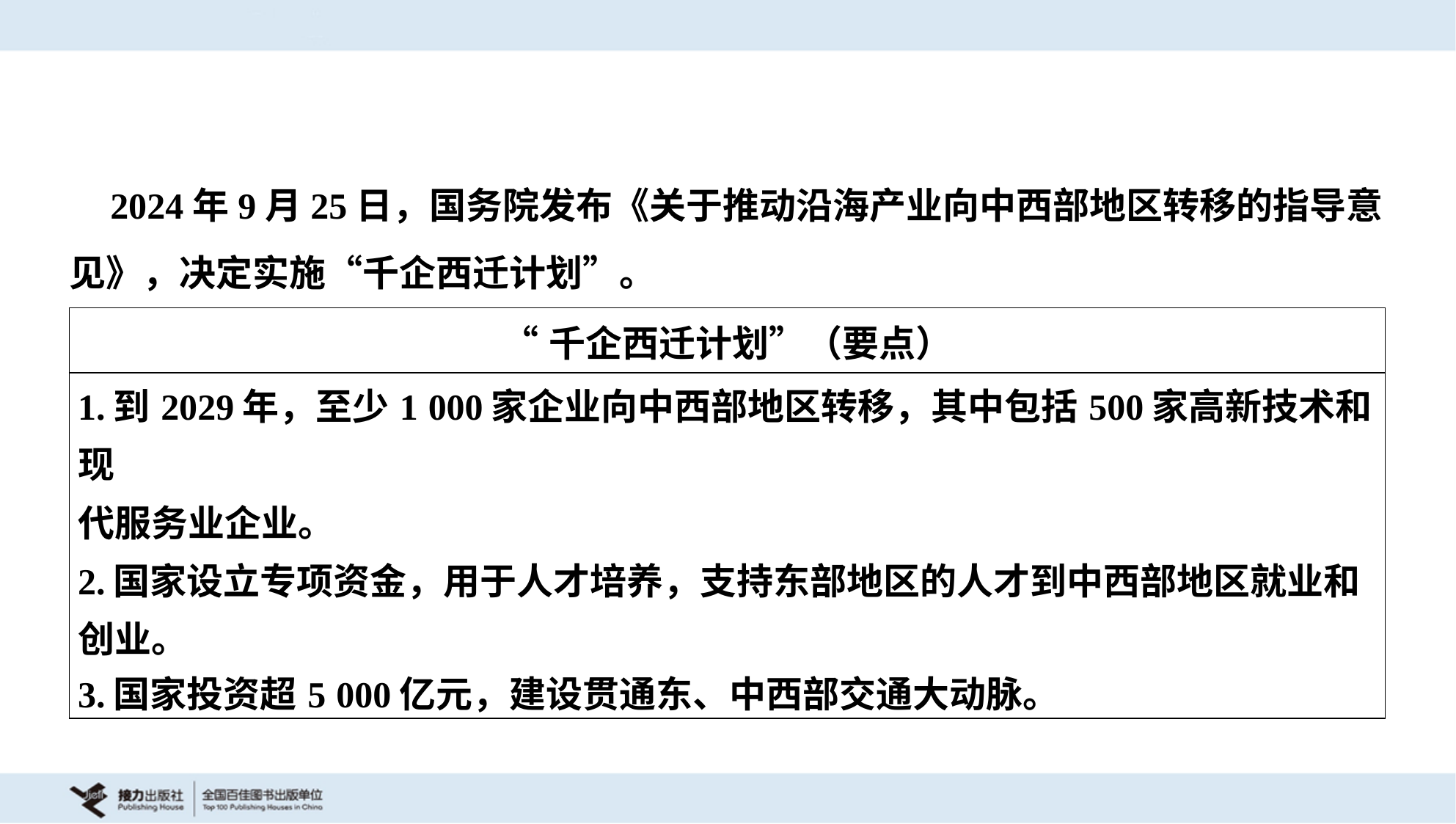

2024年9月25日，国务院发布《关于推动沿海产业向中西部地区转移的指导意
见》，决定实施“千企西迁计划”。
| “千企西迁计划”（要点） |
| --- |
| 1.到2029年，至少1 000家企业向中西部地区转移，其中包括500家高新技术和现 代服务业企业。 2.国家设立专项资金，用于人才培养，支持东部地区的人才到中西部地区就业和 创业。 3.国家投资超5 000亿元，建设贯通东、中西部交通大动脉。 |